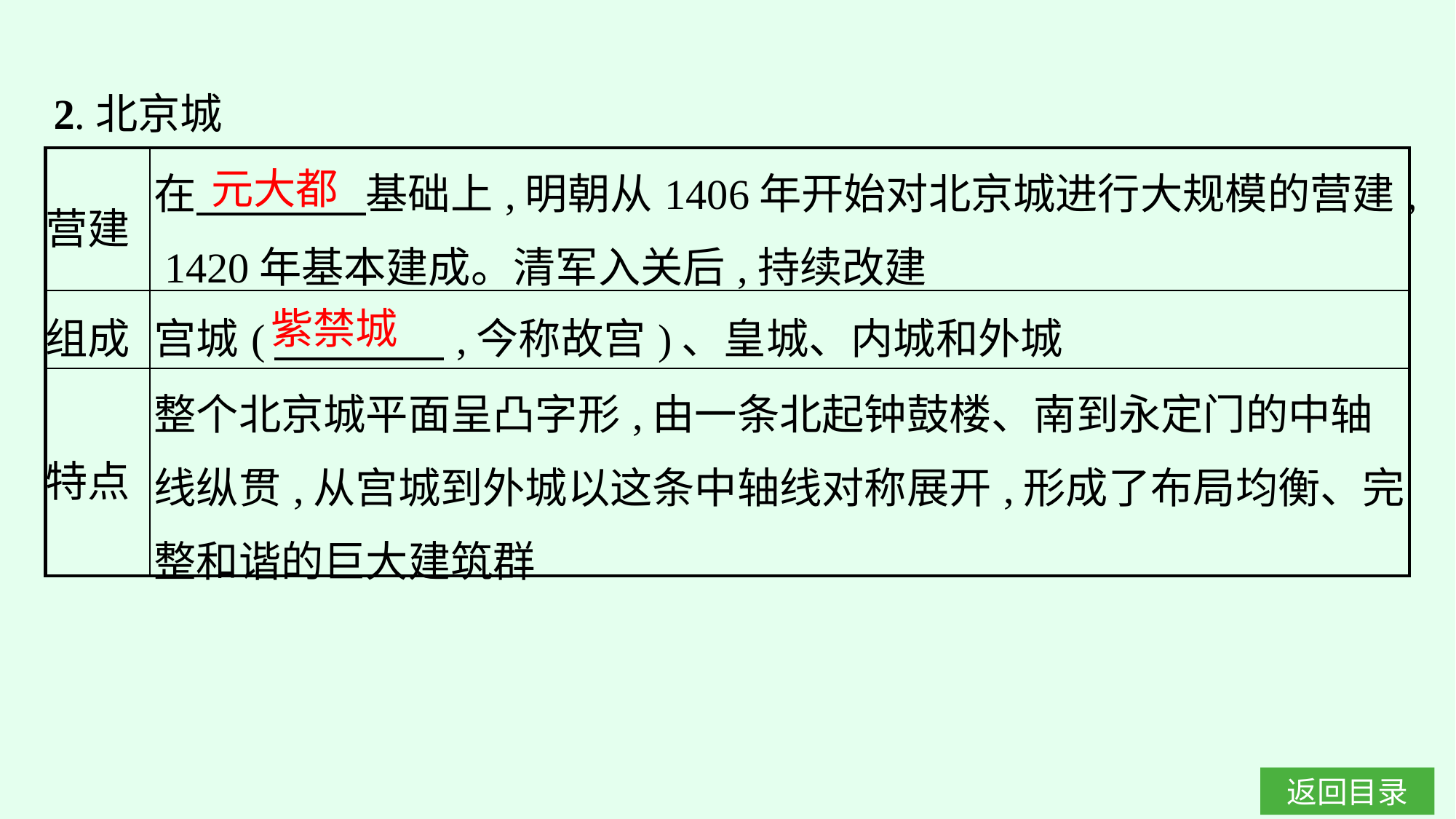

2.北京城
| 营建 | 在　　　　基础上,明朝从1406年开始对北京城进行大规模的营建, 1420年基本建成。清军入关后,持续改建 |
| --- | --- |
| 组成 | 宫城(　　　　,今称故宫)、皇城、内城和外城 |
| 特点 | 整个北京城平面呈凸字形,由一条北起钟鼓楼、南到永定门的中轴线纵贯,从宫城到外城以这条中轴线对称展开,形成了布局均衡、完整和谐的巨大建筑群 |
元大都
紫禁城